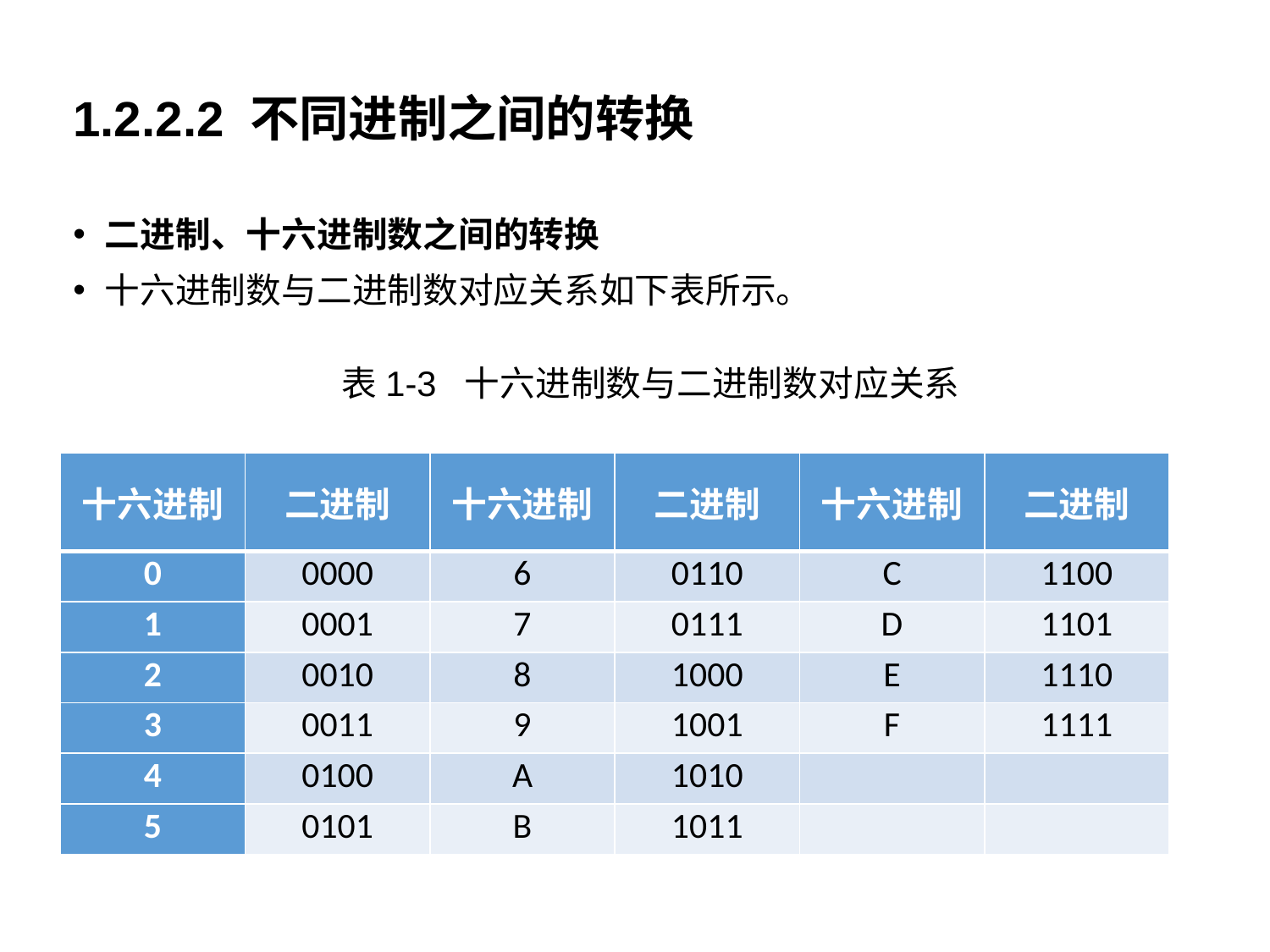

# 1.2.2.2 不同进制之间的转换
二进制、十六进制数之间的转换
十六进制数与二进制数对应关系如下表所示。
表1-3  十六进制数与二进制数对应关系

| 十六进制 | 二进制 | 十六进制 | 二进制 | 十六进制 | 二进制 |
| --- | --- | --- | --- | --- | --- |
| 0 | 0000 | 6 | 0110 | C | 1100 |
| 1 | 0001 | 7 | 0111 | D | 1101 |
| 2 | 0010 | 8 | 1000 | E | 1110 |
| 3 | 0011 | 9 | 1001 | F | 1111 |
| 4 | 0100 | A | 1010 |  |  |
| 5 | 0101 | B | 1011 |  |  |